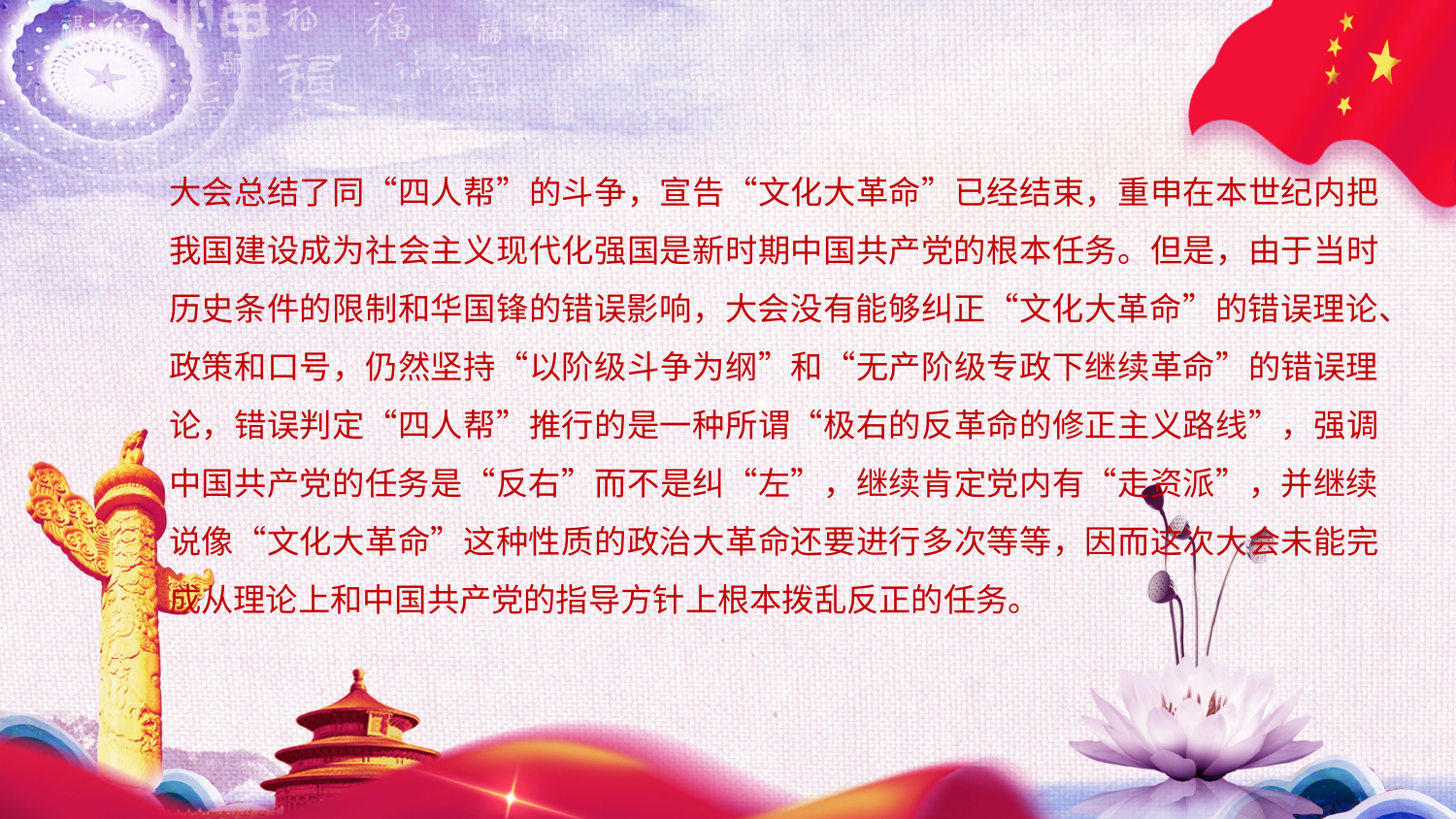

大会总结了同“四人帮”的斗争，宣告“文化大革命”已经结束，重申在本世纪内把我国建设成为社会主义现代化强国是新时期中国共产党的根本任务。但是，由于当时历史条件的限制和华国锋的错误影响，大会没有能够纠正“文化大革命”的错误理论、政策和口号，仍然坚持“以阶级斗争为纲”和“无产阶级专政下继续革命”的错误理论，错误判定“四人帮”推行的是一种所谓“极右的反革命的修正主义路线”，强调中国共产党的任务是“反右”而不是纠“左”，继续肯定党内有“走资派”，并继续说像“文化大革命”这种性质的政治大革命还要进行多次等等，因而这次大会未能完成从理论上和中国共产党的指导方针上根本拨乱反正的任务。